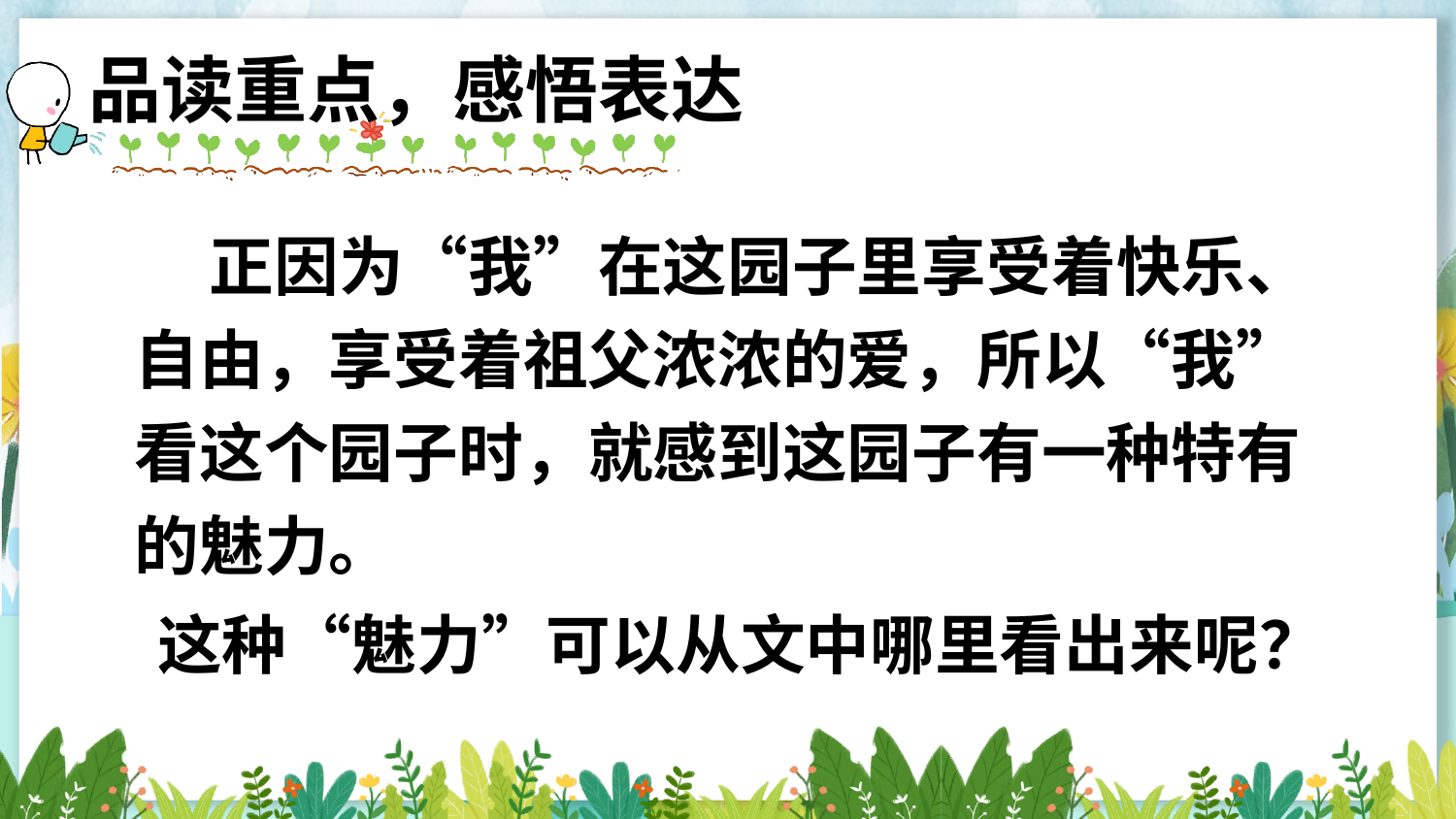

品读重点，感悟表达
    正因为“我”在这园子里享受着快乐、自由，享受着祖父浓浓的爱，所以“我”看这个园子时，就感到这园子有一种特有的魅力。
这种“魅力”可以从文中哪里看出来呢？